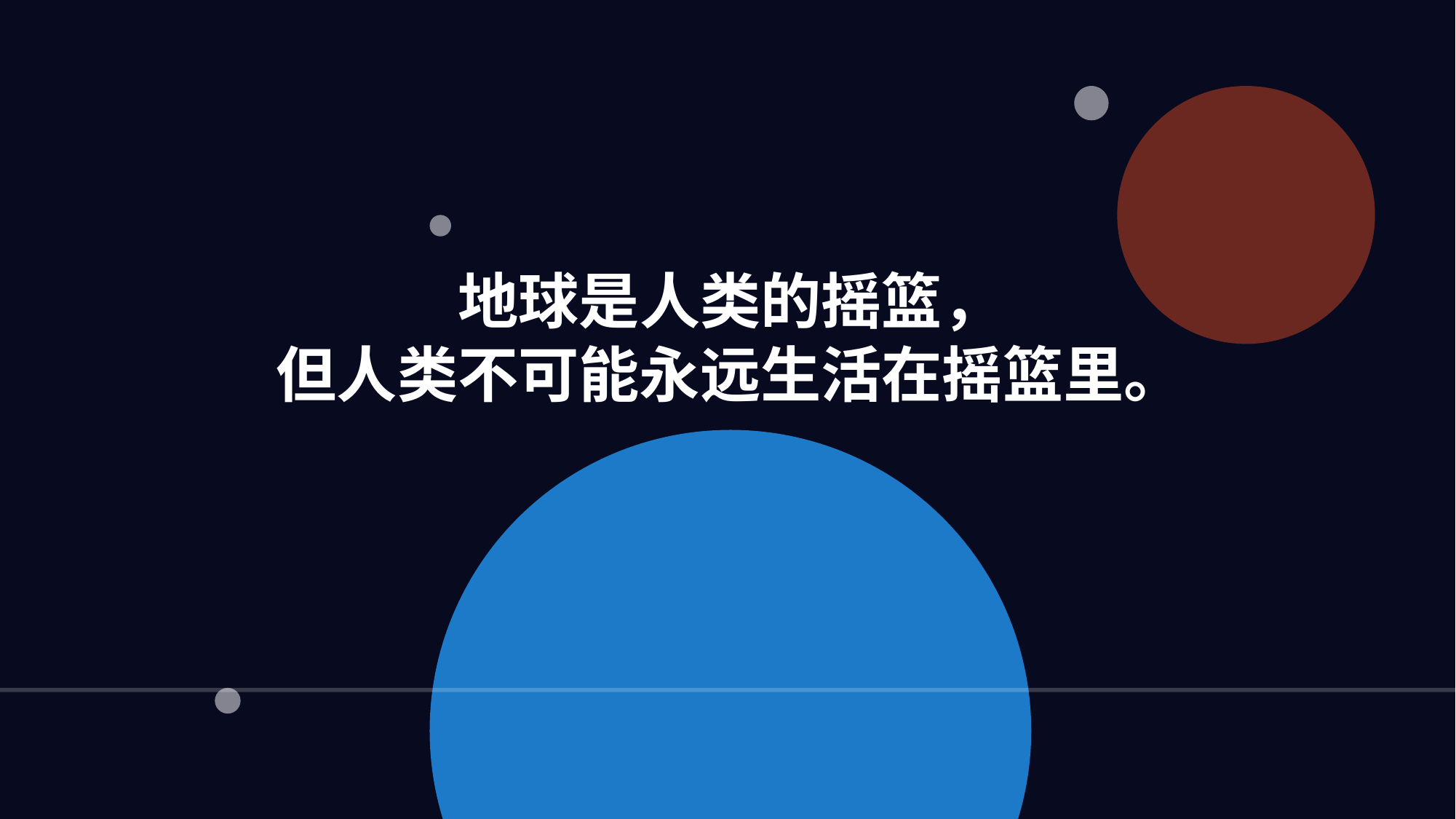

三大核心挑战
火星档案：严酷的现实

38%
地球是人类的摇篮，
但人类不可能永远生活在摇篮里。

火星移民指南
我们的征途是星辰大海
① 极端环境
② 漫长旅途
③ 自给自足
火星重力仅为地球的38%
平均温度-60℃，稀薄的大气层，强烈的宇宙辐射。
约需6-9个月太空飞行，对宇航员身心是巨大考验。
建立封闭生态循环系统，实现水和氧气的内循环。
1%

人类的下一个家园
加入探索者行列，共创多星系未来
火星大气密度不到地球1%
-60℃
火星表面平均温度